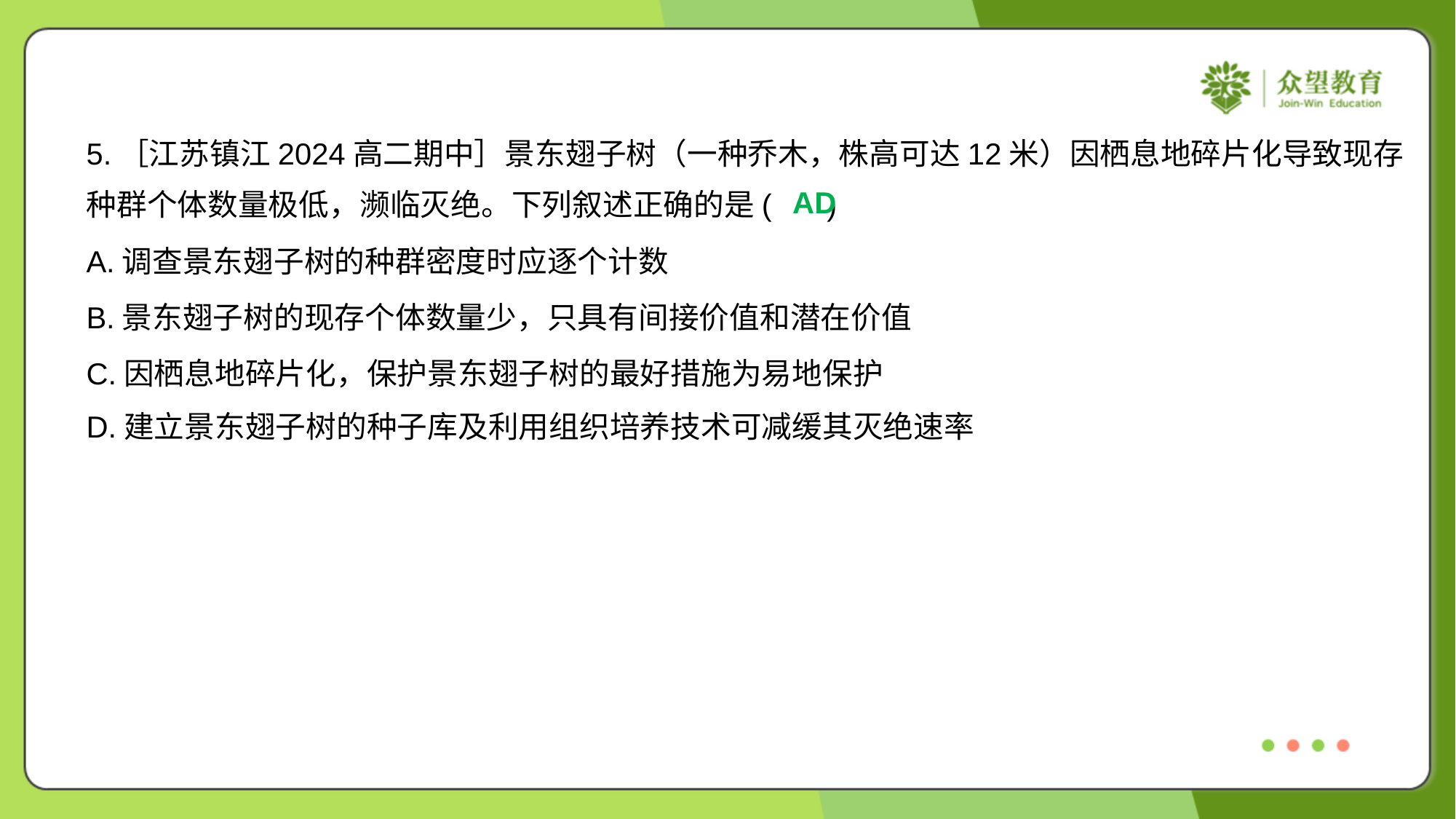

5.［江苏镇江2024高二期中］景东翅子树（一种乔木，株高可达12米）因栖息地碎片化导致现存
种群个体数量极低，濒临灭绝。下列叙述正确的是(       )
AD
A.调查景东翅子树的种群密度时应逐个计数
B.景东翅子树的现存个体数量少，只具有间接价值和潜在价值
C.因栖息地碎片化，保护景东翅子树的最好措施为易地保护
D.建立景东翅子树的种子库及利用组织培养技术可减缓其灭绝速率